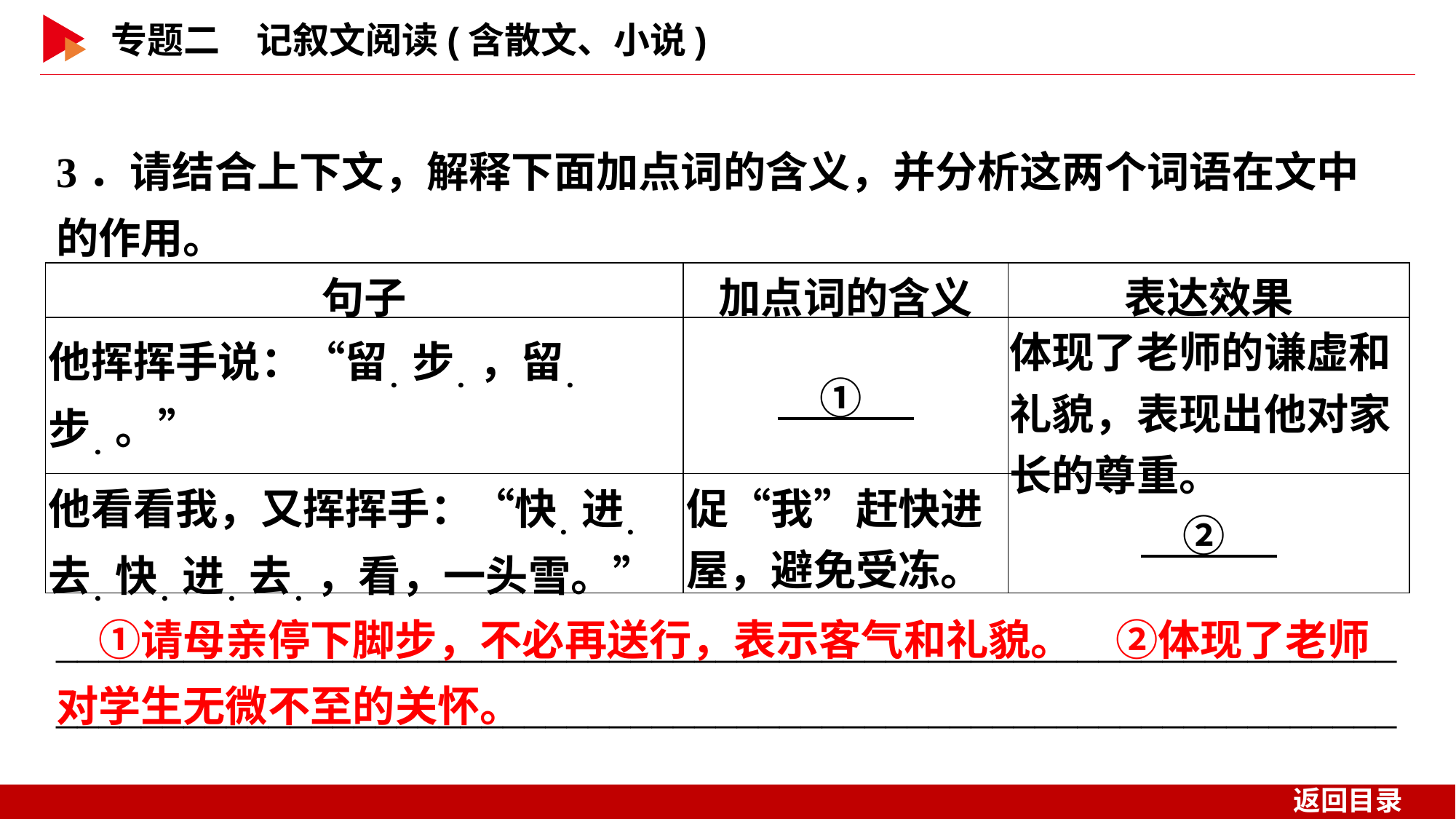

3．请结合上下文，解释下面加点词的含义，并分析这两个词语在文中的作用。
| 句子 | 加点词的含义 | 表达效果 |
| --- | --- | --- |
| 他挥挥手说：“留．步．，留．步．。” | ① | 体现了老师的谦虚和礼貌，表现出他对家长的尊重。 |
| 他看看我，又挥挥手：“快．进．去．快．进．去．，看，一头雪。” | 促“我”赶快进屋，避免受冻。 | ② |
　①请母亲停下脚步，不必再送行，表示客气和礼貌。　②体现了老师对学生无微不至的关怀。
______________________________________________________________________________________________________________________________